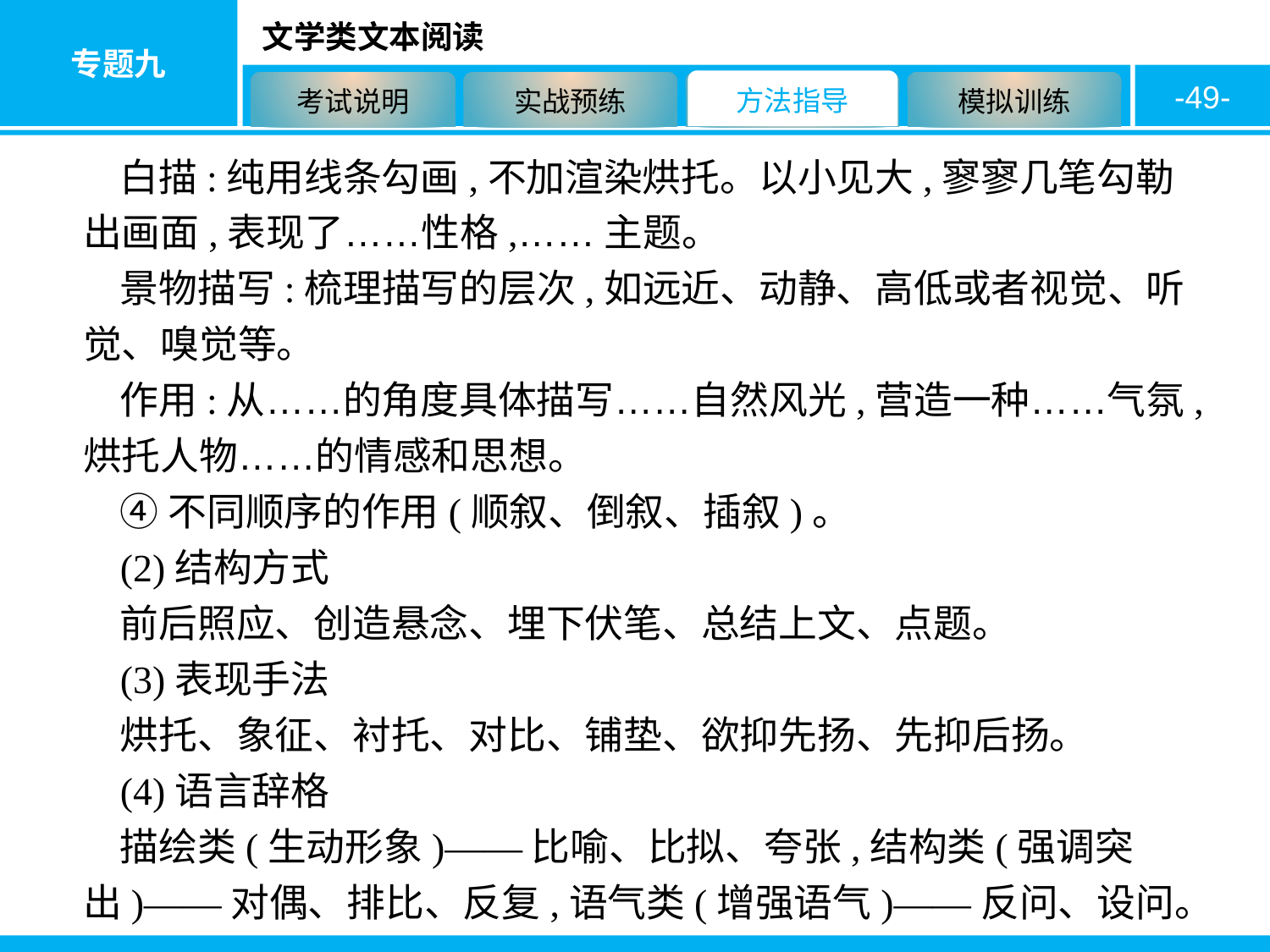

-49-
白描:纯用线条勾画,不加渲染烘托。以小见大,寥寥几笔勾勒出画面,表现了……性格,……主题。
景物描写:梳理描写的层次,如远近、动静、高低或者视觉、听觉、嗅觉等。
作用:从……的角度具体描写……自然风光,营造一种……气氛,烘托人物……的情感和思想。
④不同顺序的作用(顺叙、倒叙、插叙)。
(2)结构方式
前后照应、创造悬念、埋下伏笔、总结上文、点题。
(3)表现手法
烘托、象征、衬托、对比、铺垫、欲抑先扬、先抑后扬。
(4)语言辞格
描绘类(生动形象)——比喻、比拟、夸张,结构类(强调突出)——对偶、排比、反复,语气类(增强语气)——反问、设问。